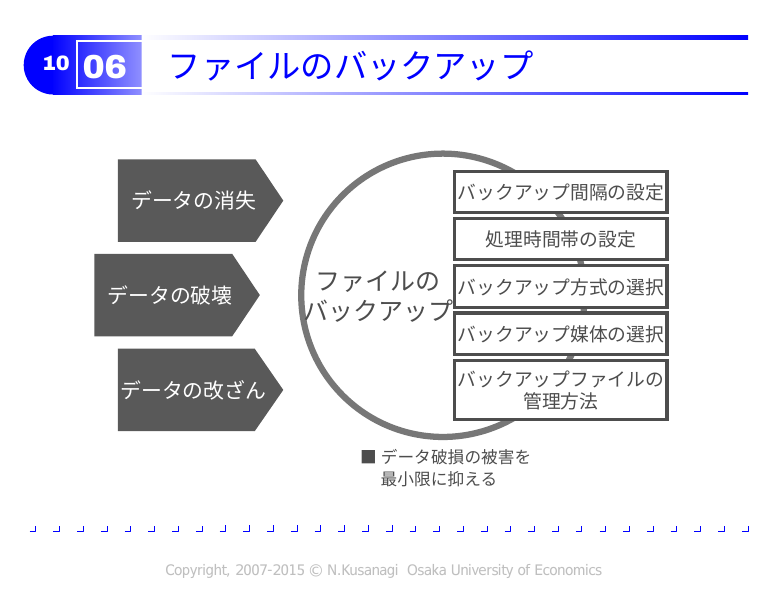

# 06   ファイルのバックアップ

データの消失
バックアップ間隔の設定
処理時間帯の設定
データの破壊
ファイルの
バックアップ
バックアップ方式の選択
バックアップ媒体の選択
データの改ざん
バックアップファイルの
管理方法
■データ破損の被害を
　 最小限に抑える